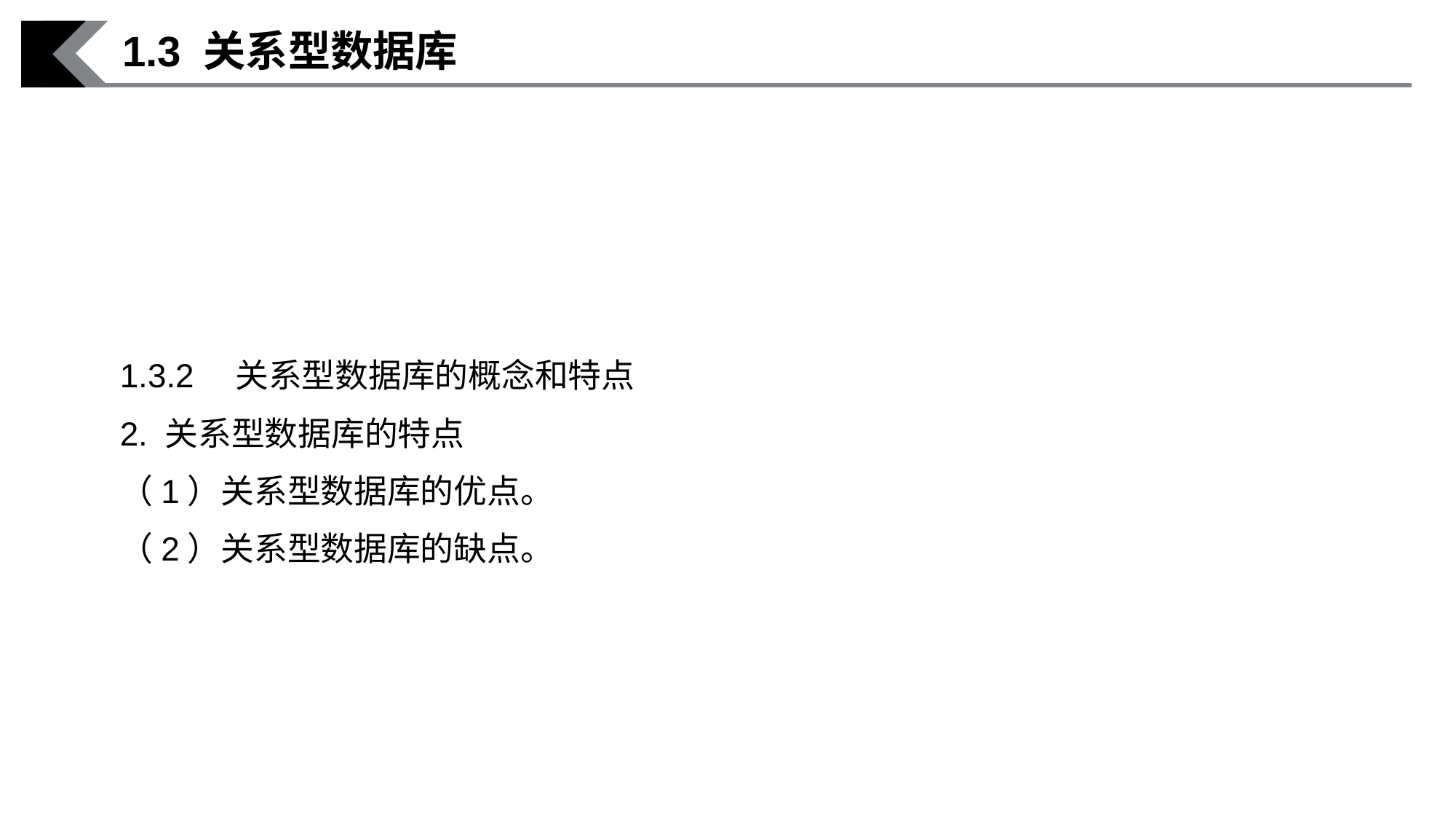

1.3 关系型数据库
1.3.2　关系型数据库的概念和特点
2. 关系型数据库的特点
（1）关系型数据库的优点。
（2）关系型数据库的缺点。